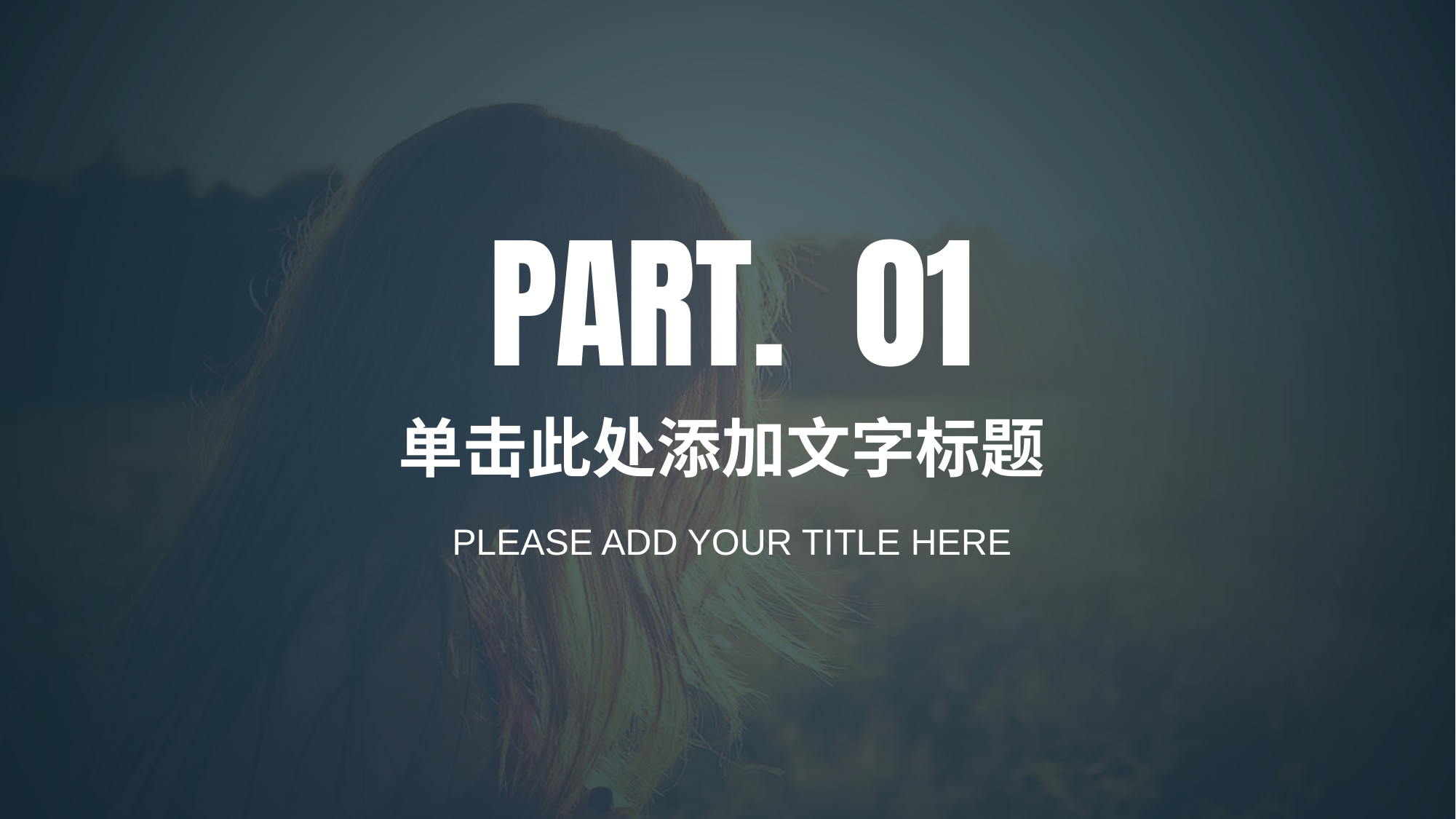

PART.  01
单击此处添加文字标题
PLEASE ADD YOUR TITLE HERE